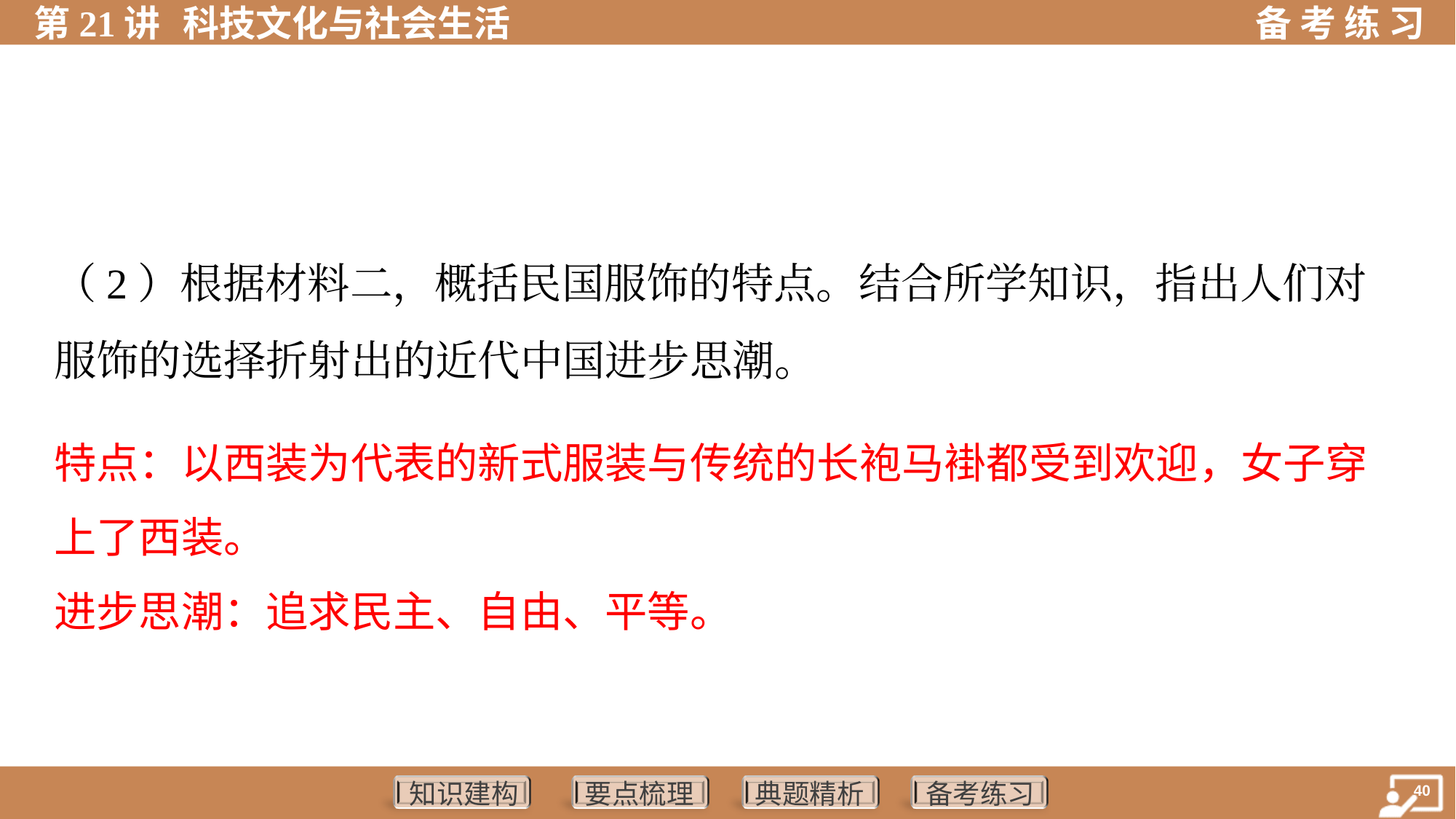

（2）根据材料二，概括民国服饰的特点。结合所学知识，指出人们对
服饰的选择折射出的近代中国进步思潮。
特点：以西装为代表的新式服装与传统的长袍马褂都受到欢迎，女子穿
上了西装。
进步思潮：追求民主、自由、平等。